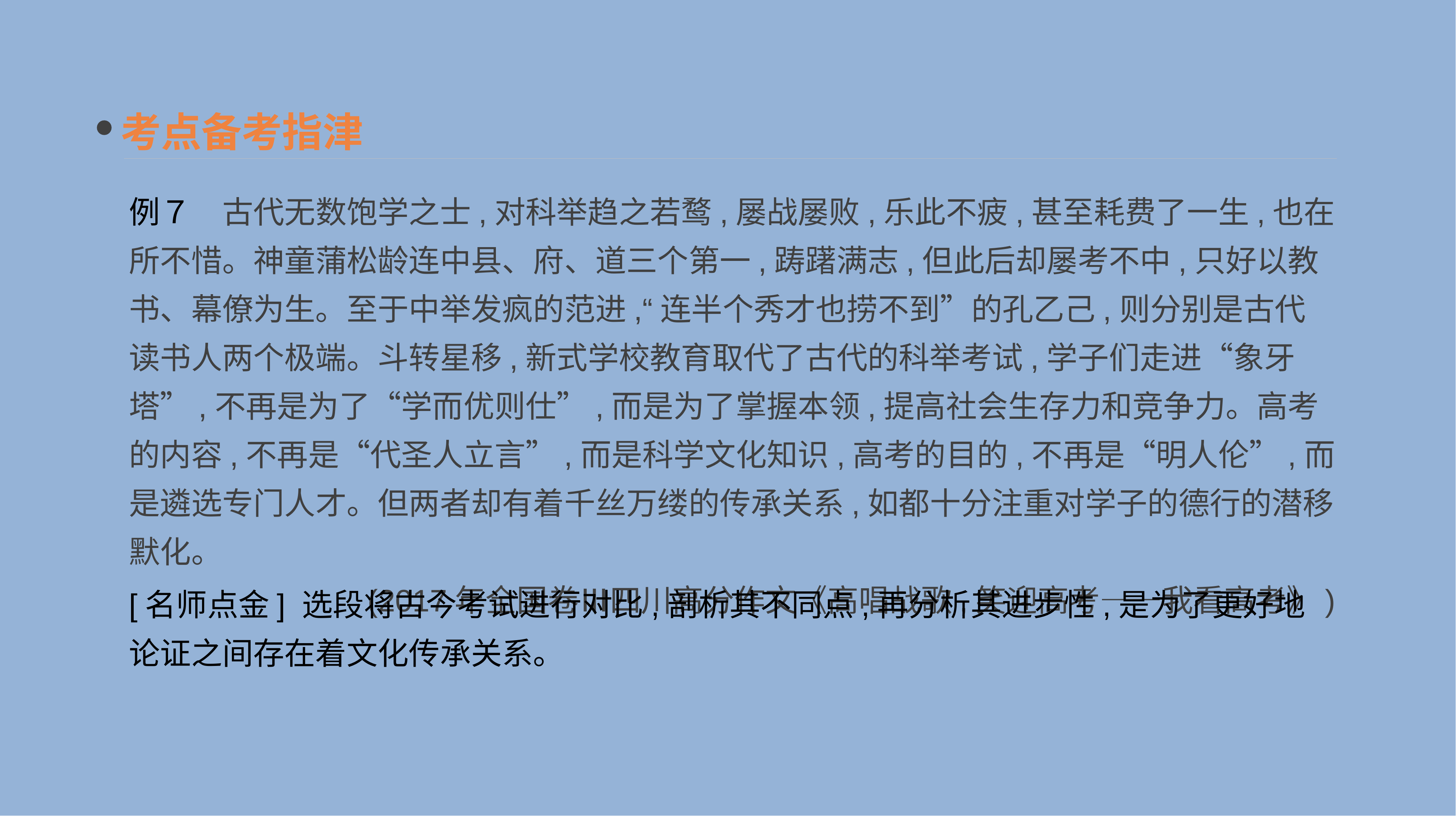

考点备考指津

例７　古代无数饱学之士,对科举趋之若鹜,屡战屡败,乐此不疲,甚至耗费了一生,也在所不惜。神童蒲松龄连中县、府、道三个第一,踌躇满志,但此后却屡考不中,只好以教书、幕僚为生。至于中举发疯的范进,“连半个秀才也捞不到”的孔乙己,则分别是古代读书人两个极端。斗转星移,新式学校教育取代了古代的科举考试,学子们走进“象牙塔”,不再是为了“学而优则仕”,而是为了掌握本领,提高社会生存力和竞争力。高考的内容,不再是“代圣人立言”,而是科学文化知识,高考的目的,不再是“明人伦”,而是遴选专门人才。但两者却有着千丝万缕的传承关系,如都十分注重对学子的德行的潜移默化。
(2017年全国卷Ⅲ四川高分作文《高唱战歌,笑迎高考——我看高考》)

[名师点金] 选段将古今考试进行对比,剖析其不同点,再分析其进步性,是为了更好地论证之间存在着文化传承关系。